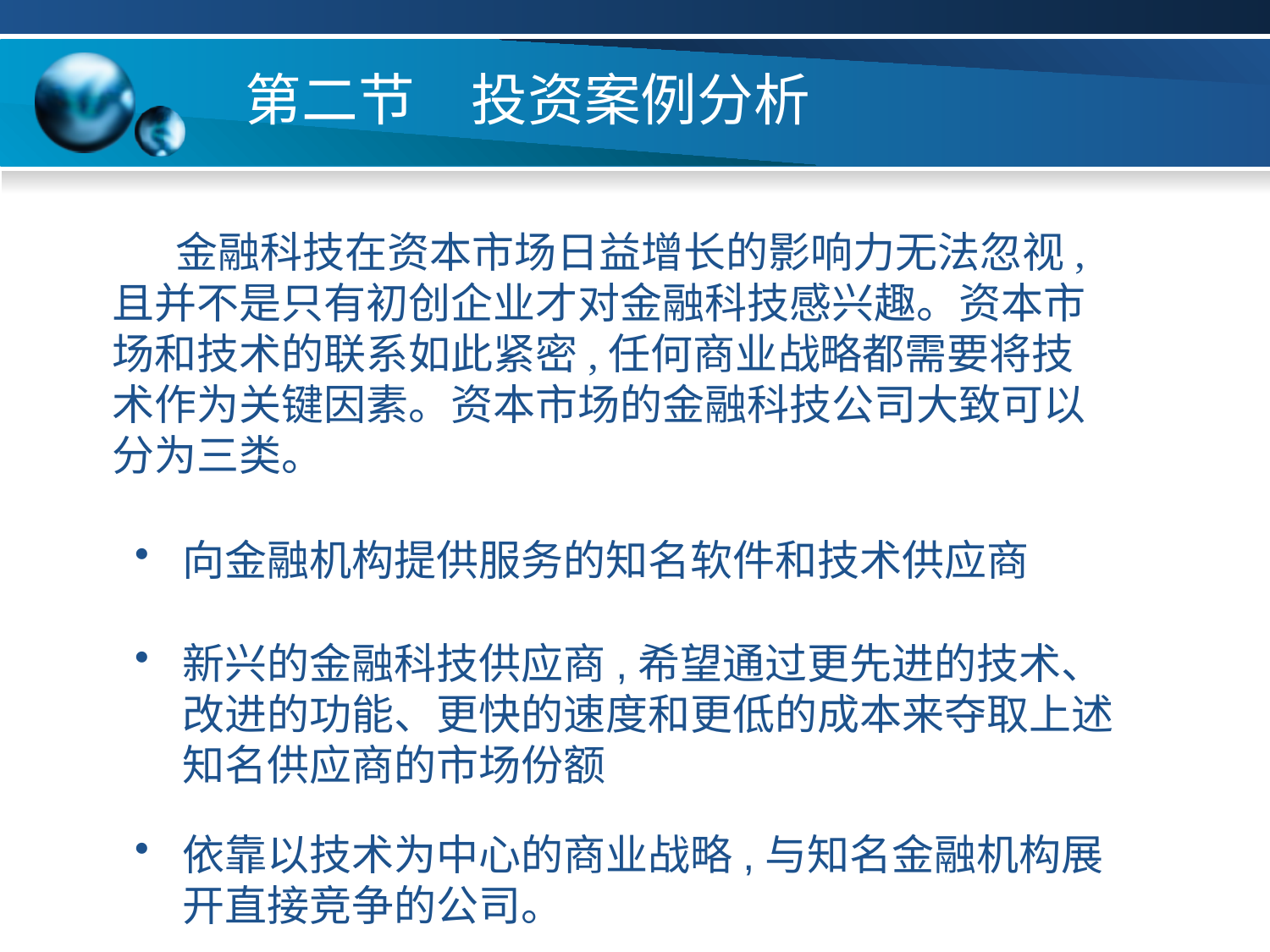

# 第二节　投资案例分析
金融科技在资本市场日益增长的影响力无法忽视,且并不是只有初创企业才对金融科技感兴趣。资本市场和技术的联系如此紧密,任何商业战略都需要将技术作为关键因素。资本市场的金融科技公司大致可以分为三类。
向金融机构提供服务的知名软件和技术供应商
新兴的金融科技供应商,希望通过更先进的技术、改进的功能、更快的速度和更低的成本来夺取上述知名供应商的市场份额
依靠以技术为中心的商业战略,与知名金融机构展开直接竞争的公司。